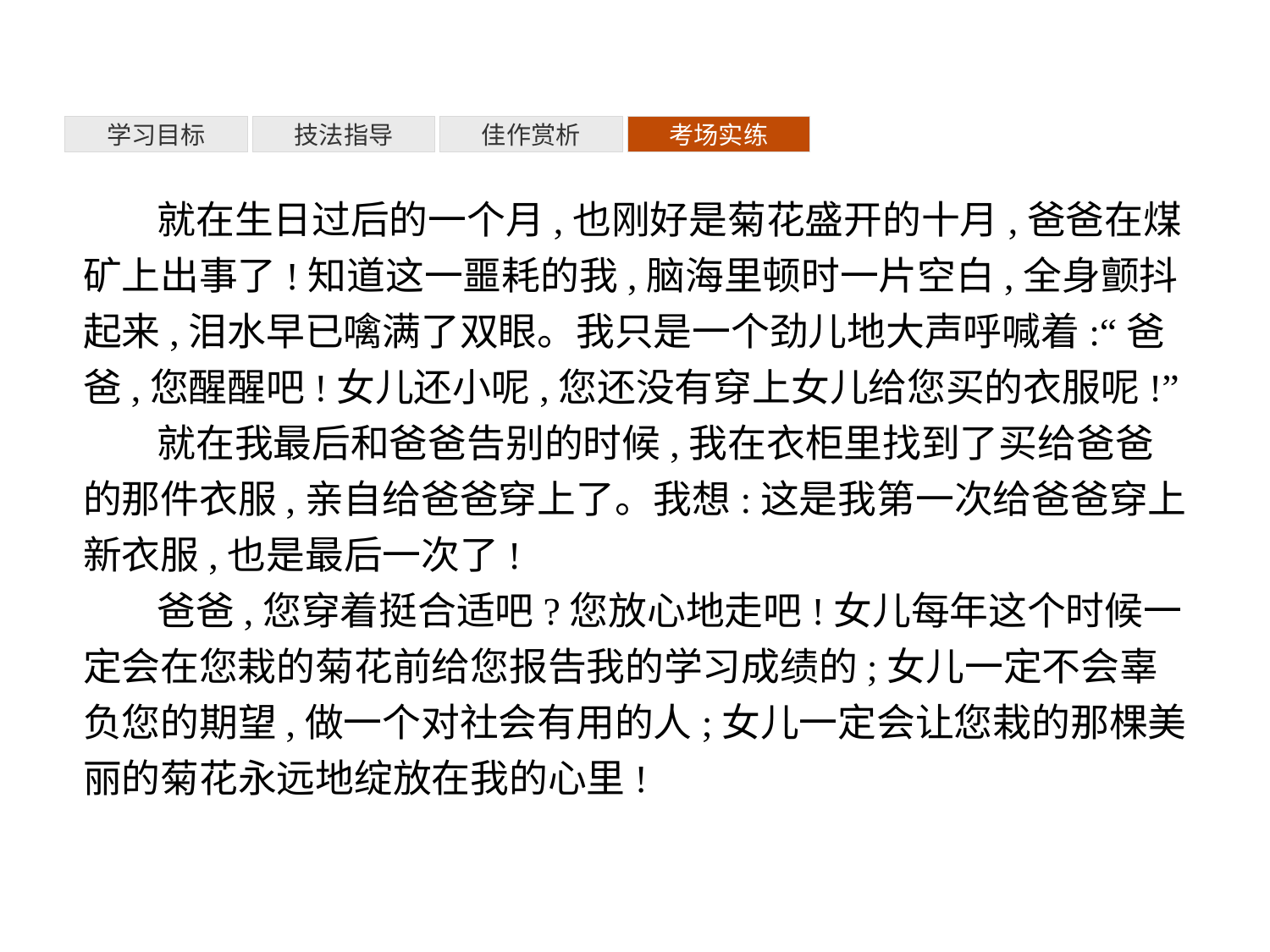

考场实练
学习目标
技法指导
佳作赏析
就在生日过后的一个月,也刚好是菊花盛开的十月,爸爸在煤矿上出事了!知道这一噩耗的我,脑海里顿时一片空白,全身颤抖起来,泪水早已噙满了双眼。我只是一个劲儿地大声呼喊着:“爸爸,您醒醒吧!女儿还小呢,您还没有穿上女儿给您买的衣服呢!”
就在我最后和爸爸告别的时候,我在衣柜里找到了买给爸爸的那件衣服,亲自给爸爸穿上了。我想:这是我第一次给爸爸穿上新衣服,也是最后一次了!
爸爸,您穿着挺合适吧?您放心地走吧!女儿每年这个时候一定会在您栽的菊花前给您报告我的学习成绩的;女儿一定不会辜负您的期望,做一个对社会有用的人;女儿一定会让您栽的那棵美丽的菊花永远地绽放在我的心里!